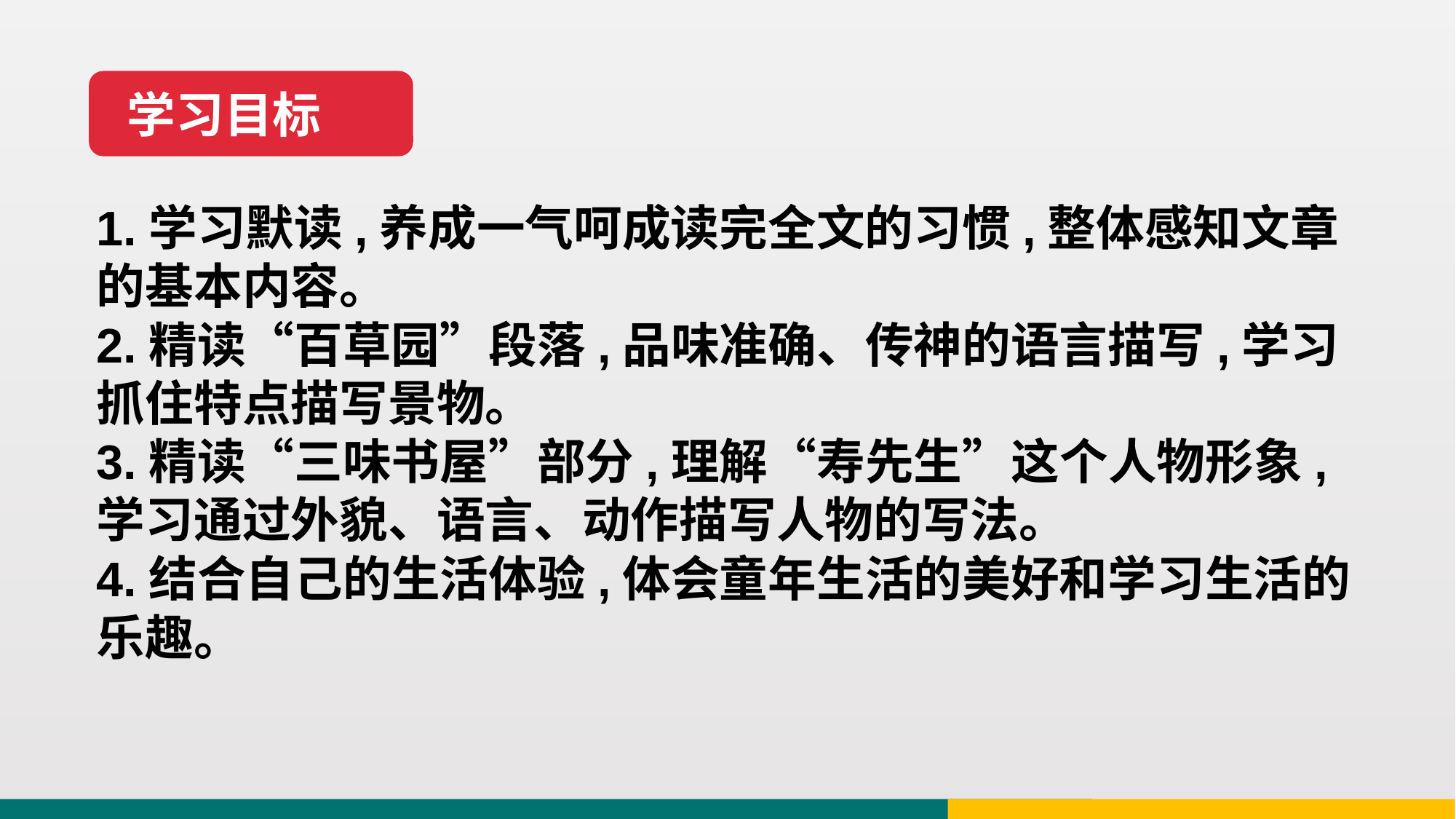

学习目标
1.学习默读,养成一气呵成读完全文的习惯,整体感知文章的基本内容。
2.精读“百草园”段落,品味准确、传神的语言描写,学习抓住特点描写景物。
3.精读“三味书屋”部分,理解“寿先生”这个人物形象,学习通过外貌、语言、动作描写人物的写法。
4.结合自己的生活体验,体会童年生活的美好和学习生活的乐趣。